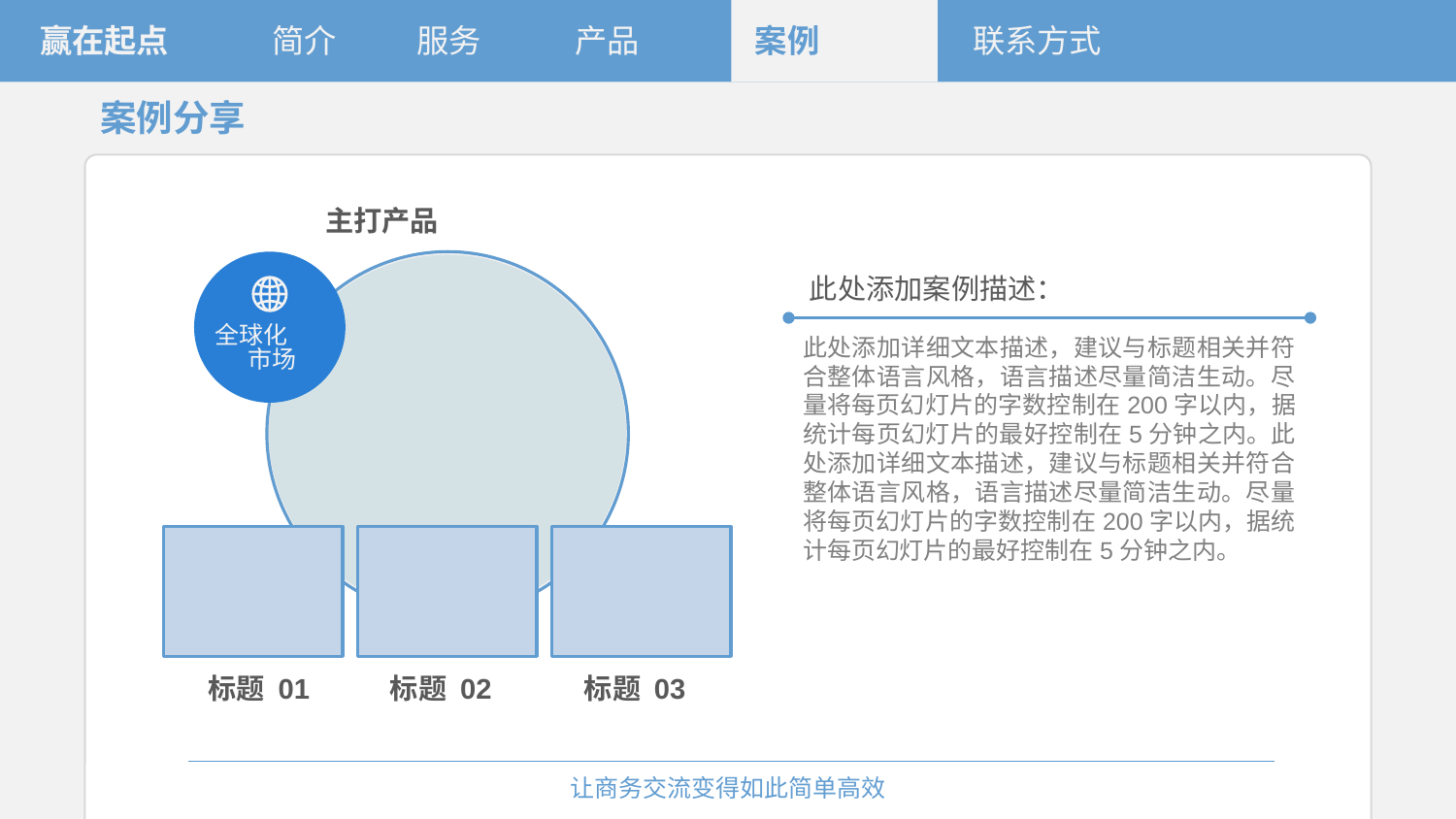

赢在起点
简介
服务
产品
案例
联系方式

案例分享
主打产品

此处添加案例描述：

全球化
此处添加详细文本描述，建议与标题相关并符合整体语言风格，语言描述尽量简洁生动。尽量将每页幻灯片的字数控制在200字以内，据统计每页幻灯片的最好控制在5分钟之内。此处添加详细文本描述，建议与标题相关并符合整体语言风格，语言描述尽量简洁生动。尽量将每页幻灯片的字数控制在200字以内，据统计每页幻灯片的最好控制在5分钟之内。
市场

标题 01
标题 02
标题 03
让商务交流变得如此简单高效